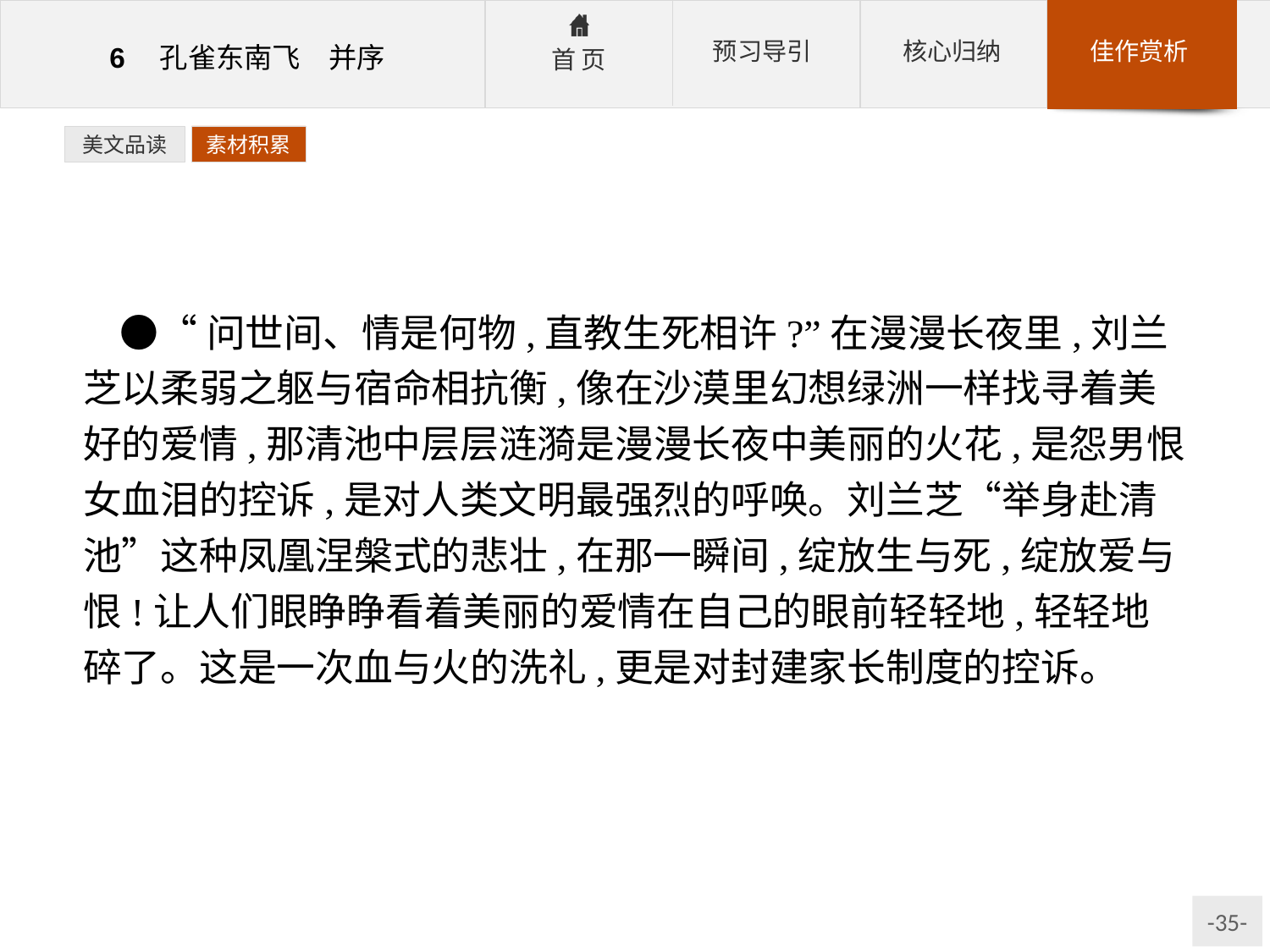

美文品读
素材积累
●“问世间、情是何物,直教生死相许?”在漫漫长夜里,刘兰芝以柔弱之躯与宿命相抗衡,像在沙漠里幻想绿洲一样找寻着美好的爱情,那清池中层层涟漪是漫漫长夜中美丽的火花,是怨男恨女血泪的控诉,是对人类文明最强烈的呼唤。刘兰芝“举身赴清池”这种凤凰涅槃式的悲壮,在那一瞬间,绽放生与死,绽放爱与恨!让人们眼睁睁看着美丽的爱情在自己的眼前轻轻地,轻轻地碎了。这是一次血与火的洗礼,更是对封建家长制度的控诉。